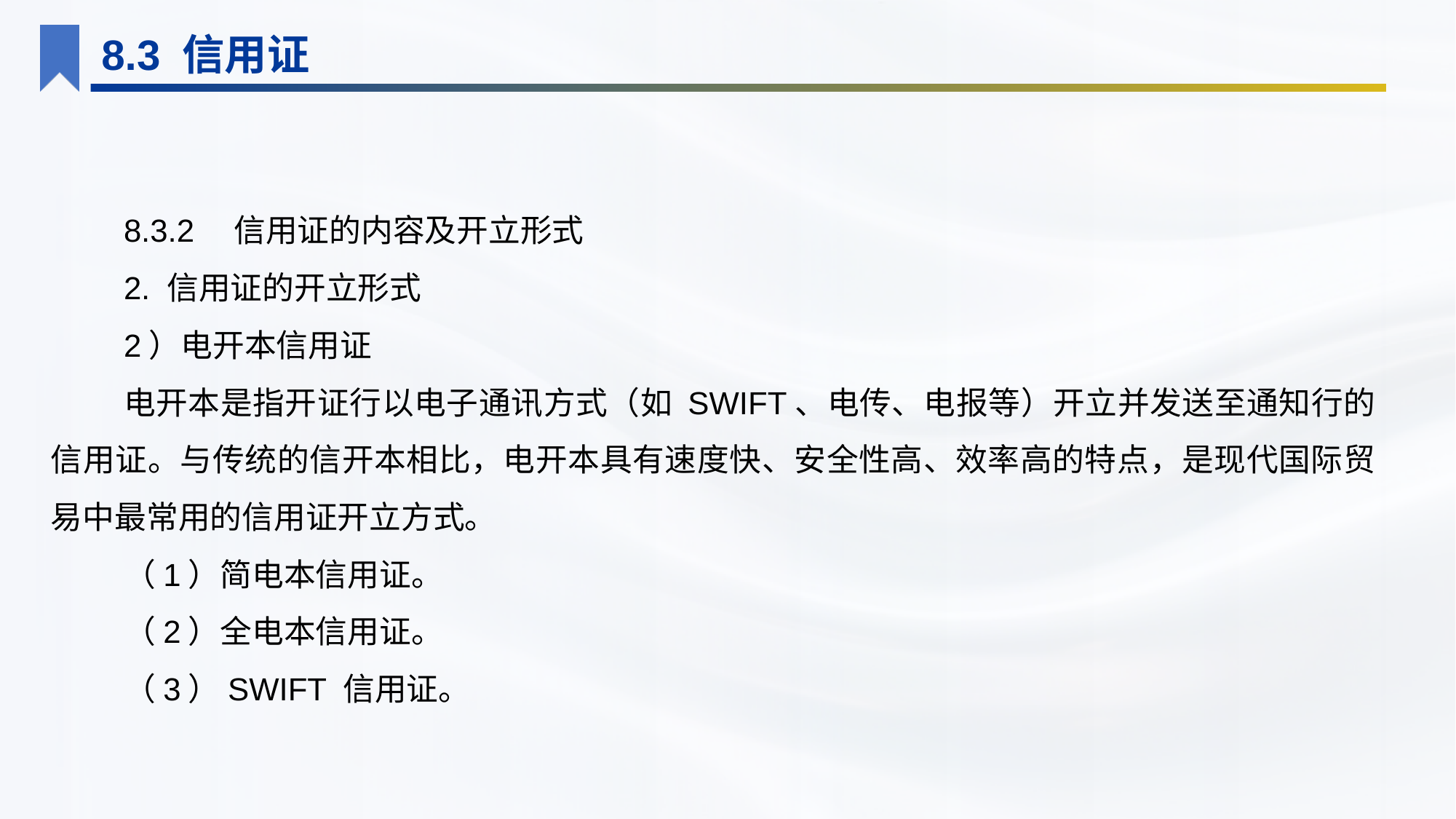

8.3 信用证
8.3.2　信用证的内容及开立形式
2. 信用证的开立形式
2）电开本信用证
电开本是指开证行以电子通讯方式（如 SWIFT、电传、电报等）开立并发送至通知行的信用证。与传统的信开本相比，电开本具有速度快、安全性高、效率高的特点，是现代国际贸易中最常用的信用证开立方式。
（1）简电本信用证。
（2）全电本信用证。
（3）SWIFT 信用证。